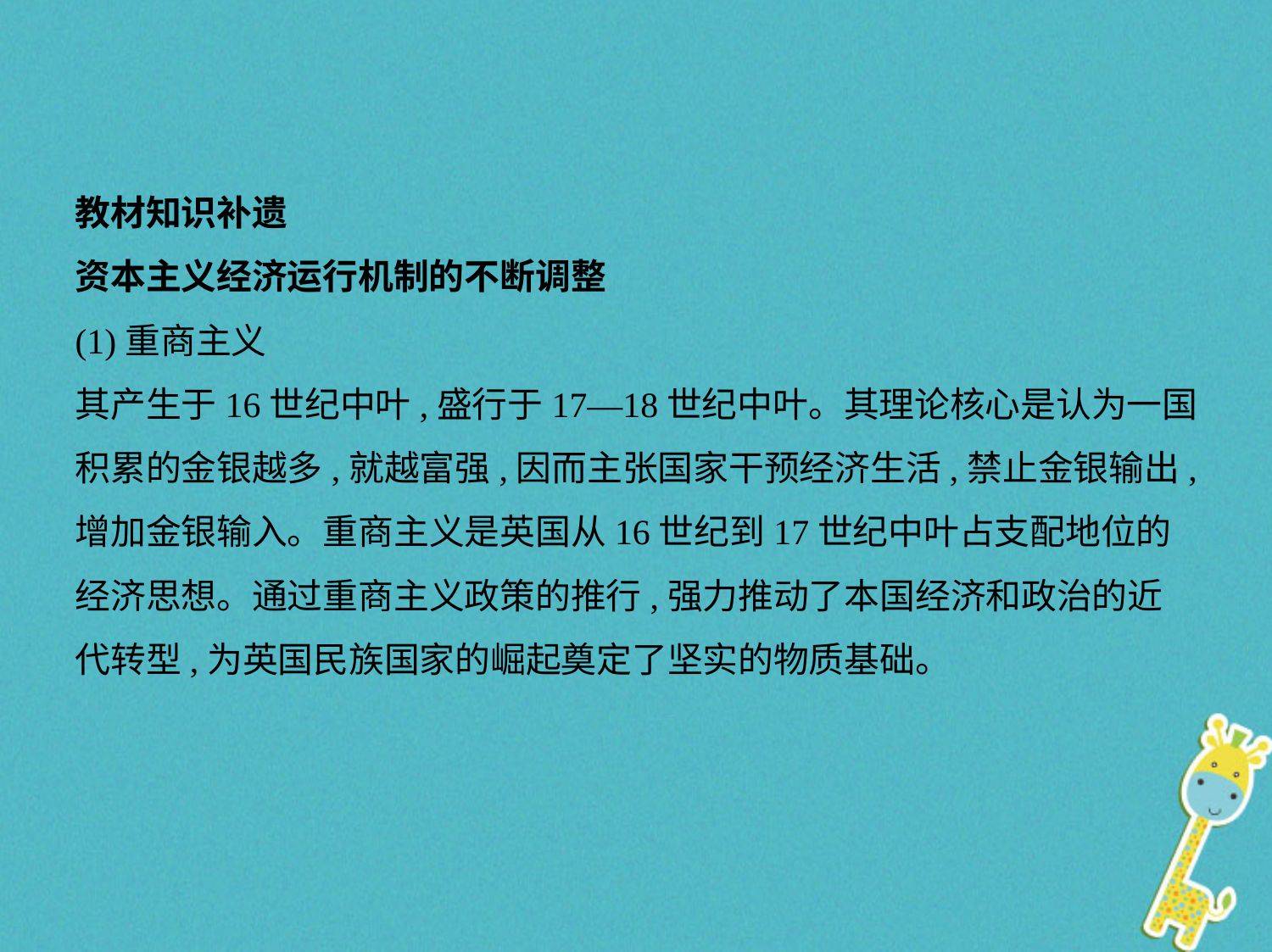

教材知识补遗
资本主义经济运行机制的不断调整
(1)重商主义
其产生于16世纪中叶,盛行于17—18世纪中叶。其理论核心是认为一国
积累的金银越多,就越富强,因而主张国家干预经济生活,禁止金银输出,
增加金银输入。重商主义是英国从16世纪到17世纪中叶占支配地位的
经济思想。通过重商主义政策的推行,强力推动了本国经济和政治的近
代转型,为英国民族国家的崛起奠定了坚实的物质基础。